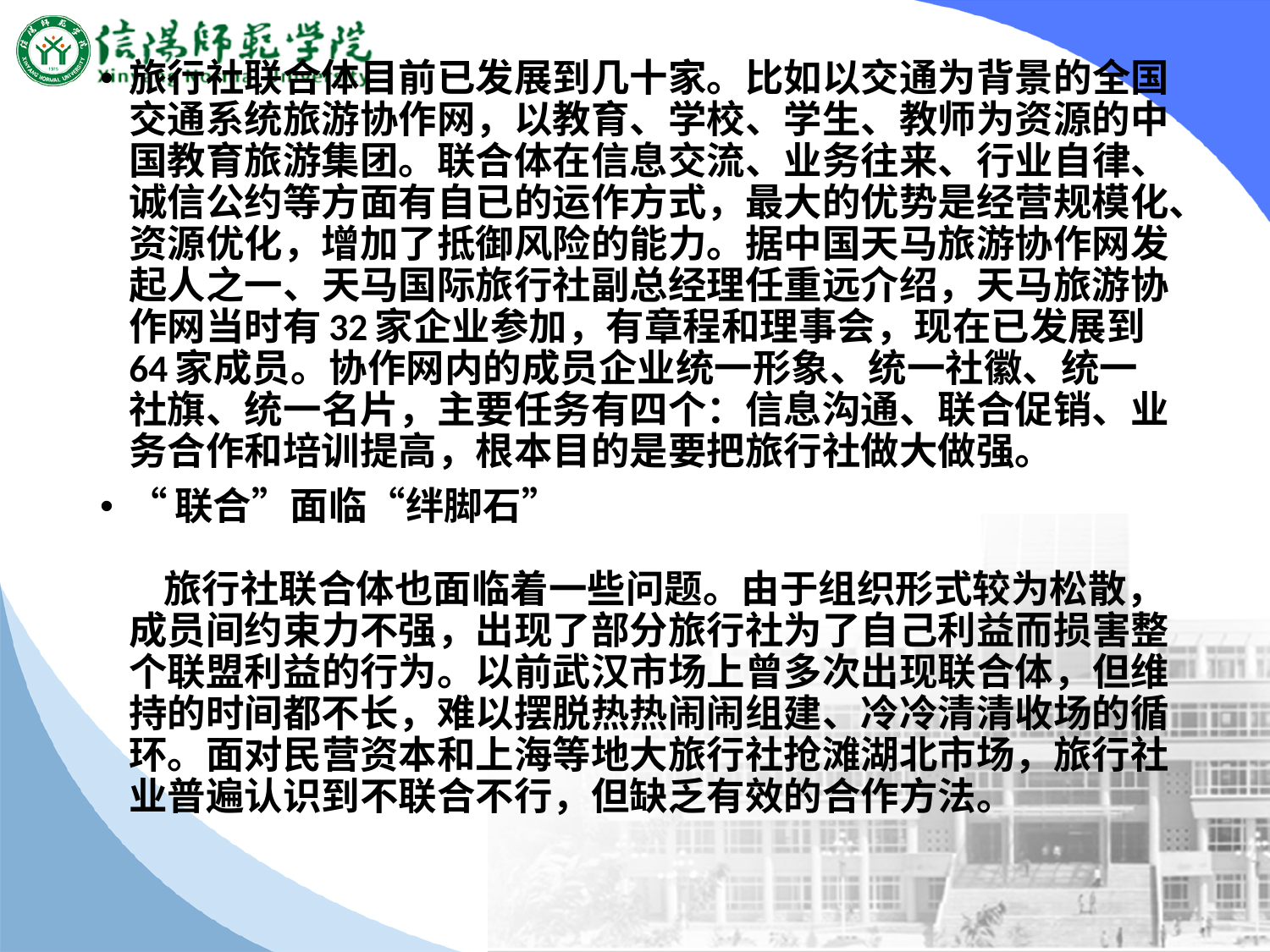

#
旅行社联合体目前已发展到几十家。比如以交通为背景的全国交通系统旅游协作网，以教育、学校、学生、教师为资源的中国教育旅游集团。联合体在信息交流、业务往来、行业自律、诚信公约等方面有自已的运作方式，最大的优势是经营规模化、资源优化，增加了抵御风险的能力。据中国天马旅游协作网发起人之一、天马国际旅行社副总经理任重远介绍，天马旅游协作网当时有32家企业参加，有章程和理事会，现在已发展到64家成员。协作网内的成员企业统一形象、统一社徽、统一社旗、统一名片，主要任务有四个：信息沟通、联合促销、业务合作和培训提高，根本目的是要把旅行社做大做强。
“联合”面临“绊脚石”
    旅行社联合体也面临着一些问题。由于组织形式较为松散，成员间约束力不强，出现了部分旅行社为了自己利益而损害整个联盟利益的行为。以前武汉市场上曾多次出现联合体，但维持的时间都不长，难以摆脱热热闹闹组建、冷冷清清收场的循环。面对民营资本和上海等地大旅行社抢滩湖北市场，旅行社业普遍认识到不联合不行，但缺乏有效的合作方法。